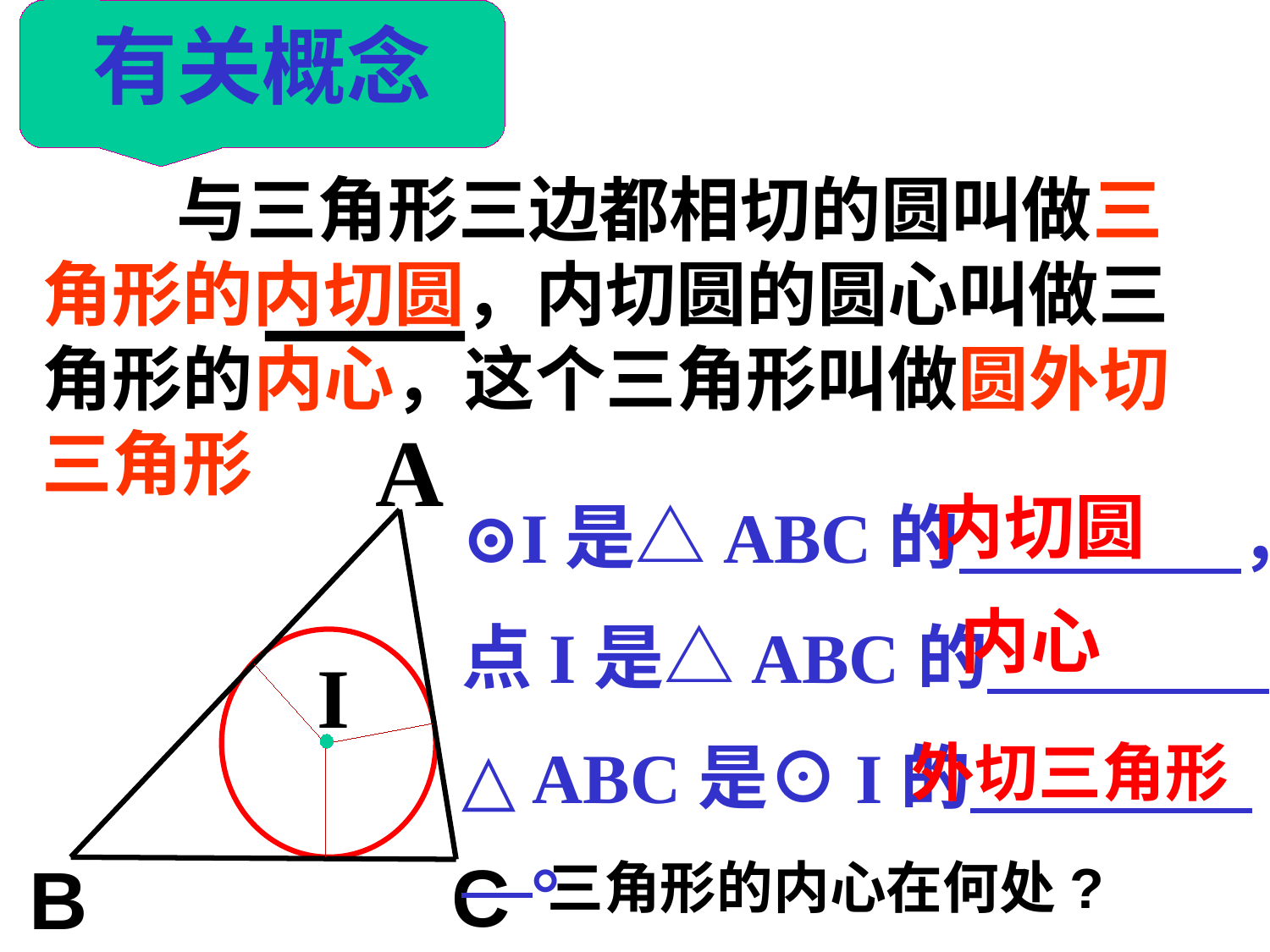

有关概念
　    与三角形三边都相切的圆叫做三角形的内切圆，内切圆的圆心叫做三角形的内心，这个三角形叫做圆外切三角形

A

C
B

I

内切圆
⊙I是△ABC的　　　　，
点I是△ABC的　　　　，
△ABC是⊙I的　　　　　。
内心
外切三角形
三角形的内心在何处?